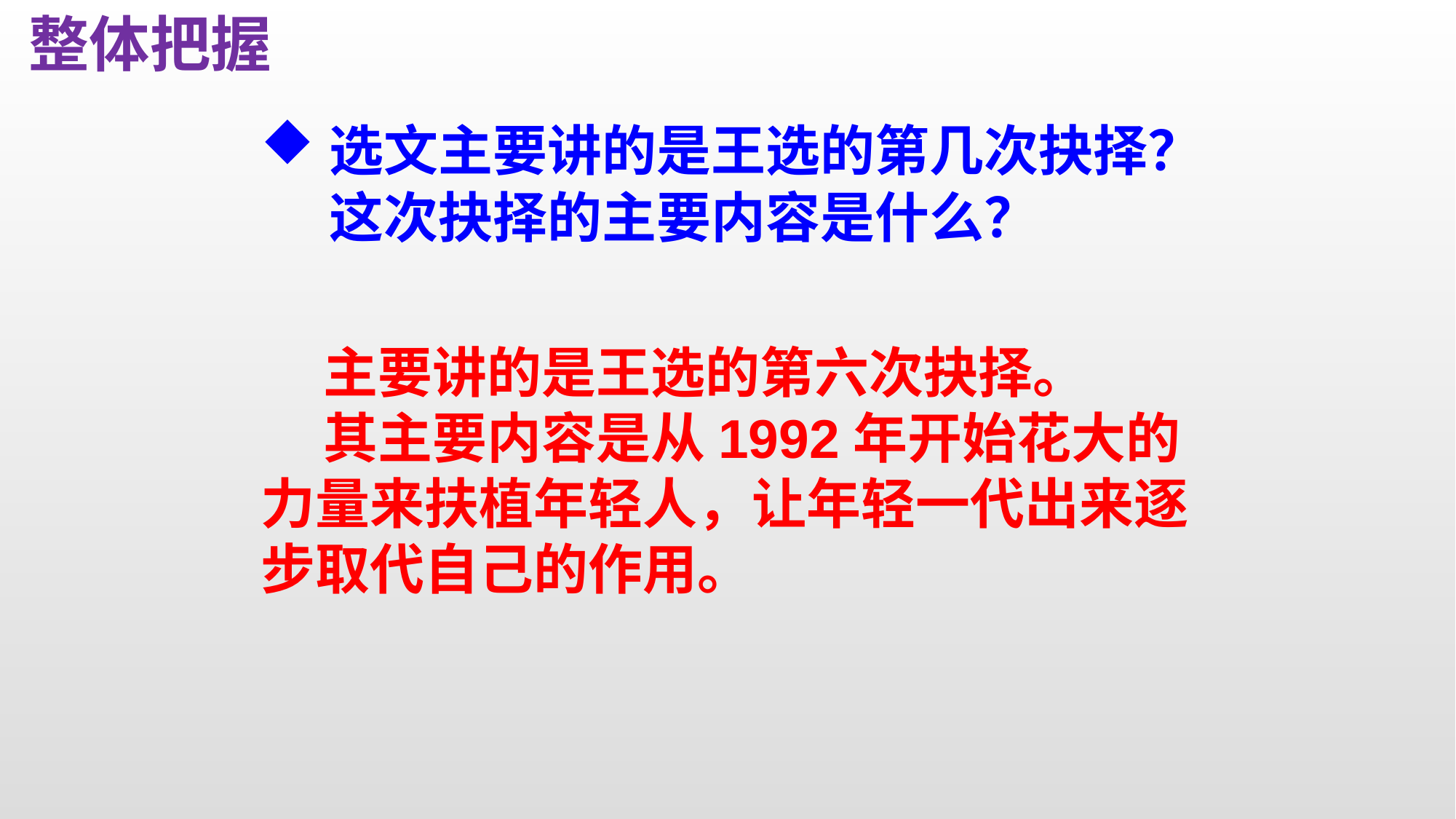

整体把握
选文主要讲的是王选的第几次抉择？这次抉择的主要内容是什么？
    主要讲的是王选的第六次抉择。
    其主要内容是从1992年开始花大的力量来扶植年轻人，让年轻一代出来逐步取代自己的作用。